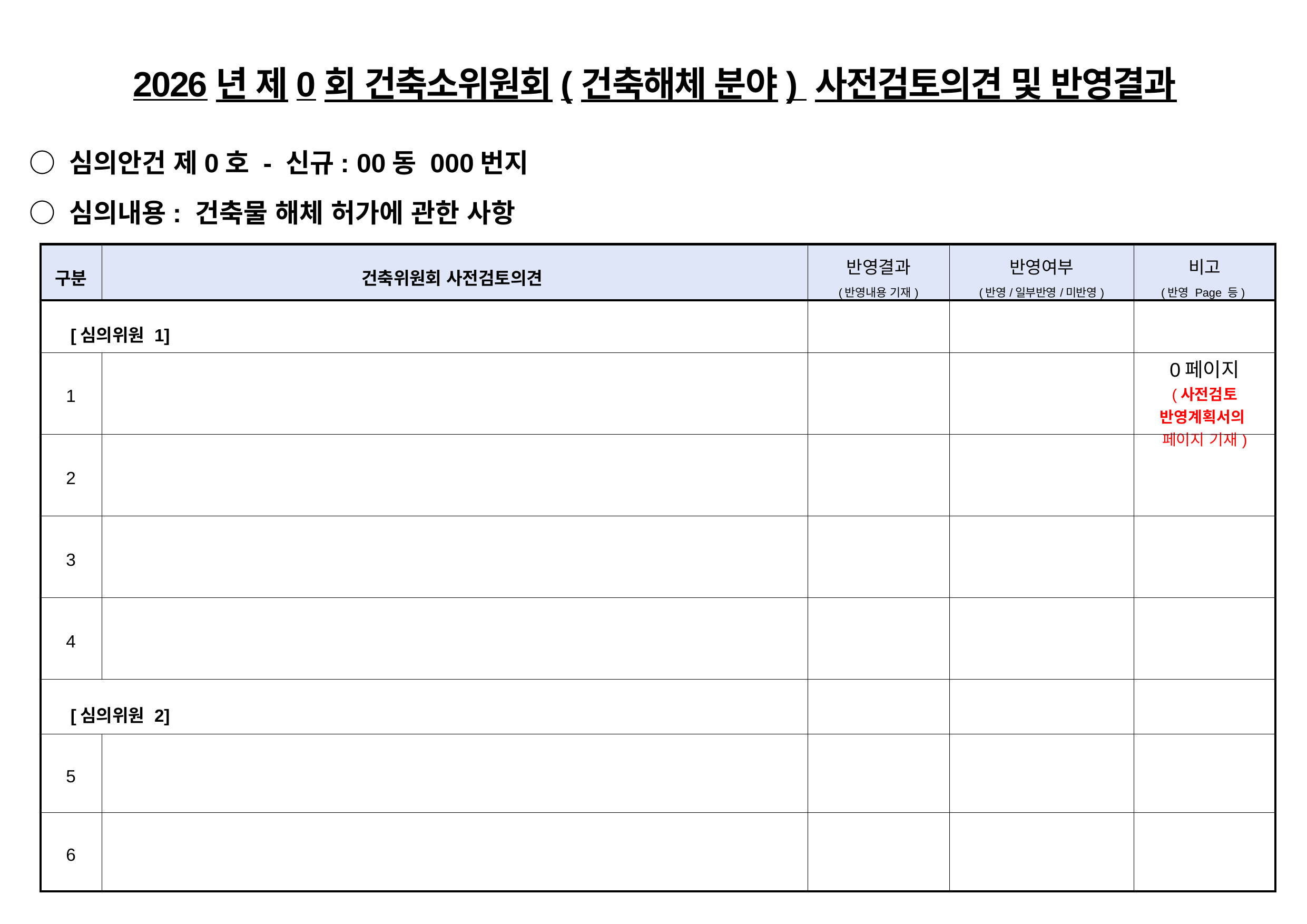

2026년 제0회 건축소위원회(건축해체 분야) 사전검토의견 및 반영결과

○ 심의안건 제0호 - 신규: 00동 000번지
○ 심의내용: 건축물 해체 허가에 관한 사항
| 구분 | 건축위원회 사전검토의견 | 반영결과 (반영내용 기재) | 반영여부 (반영/일부반영/미반영) | 비고 (반영 Page 등) |
| --- | --- | --- | --- | --- |
| [심의위원 1] |  |  |  |  |
| 1 |  |  |  | 0페이지 (사전검토 반영계획서의 페이지 기재) |
| 2 |  |  |  |  |
| 3 |  |  |  |  |
| 4 |  |  |  |  |
| [심의위원 2] |  |  |  |  |
| 5 |  |  |  |  |
| 6 |  |  |  |  |